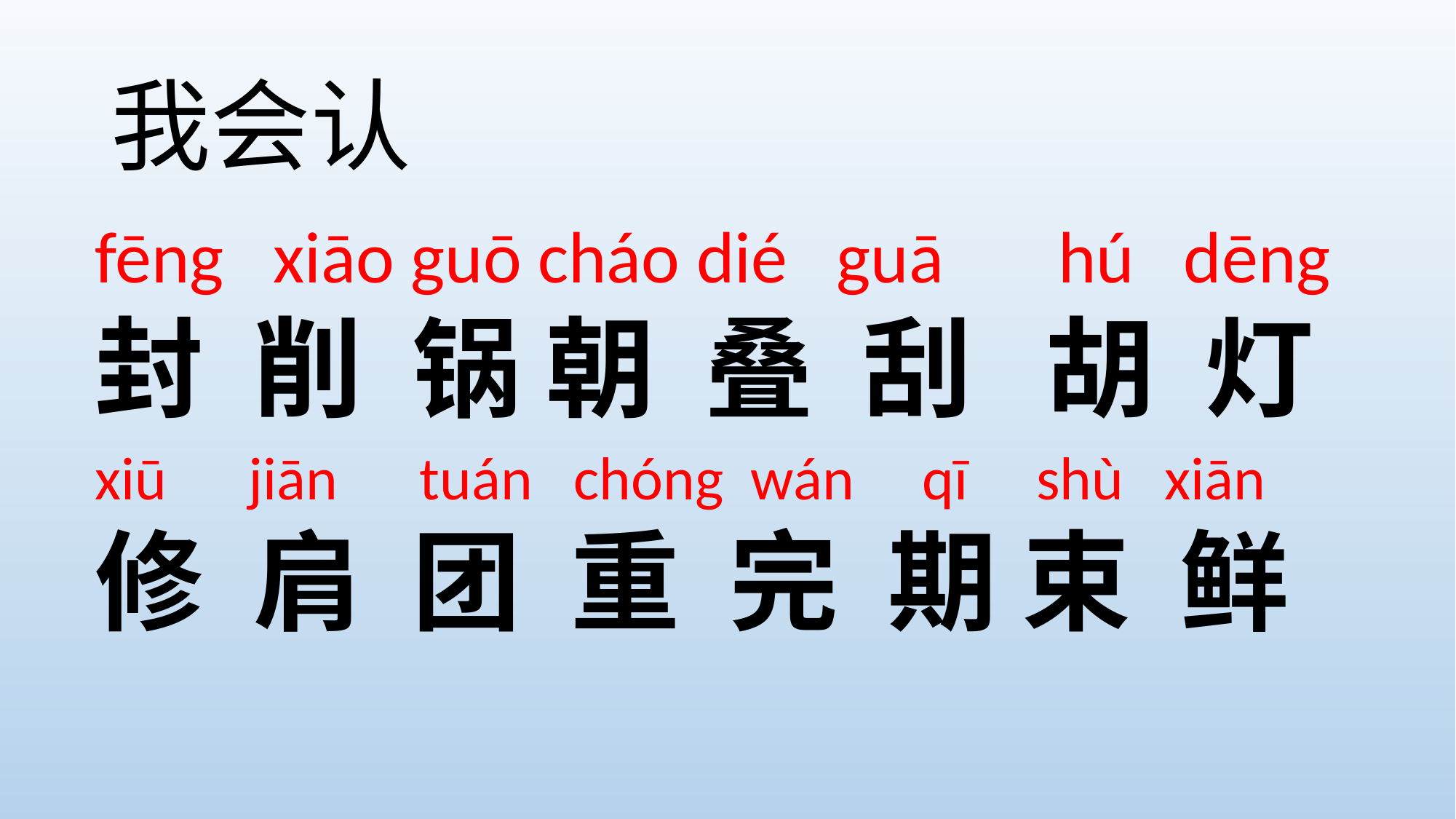

# 我会认
fēng   xiāo guō cháo dié   guā       hú   dēng
封  削  锅 朝  叠  刮   胡  灯
xiū      jiān      tuán   chóng  wán     qī     shù   xiān
修  肩  团  重  完  期 束  鲜